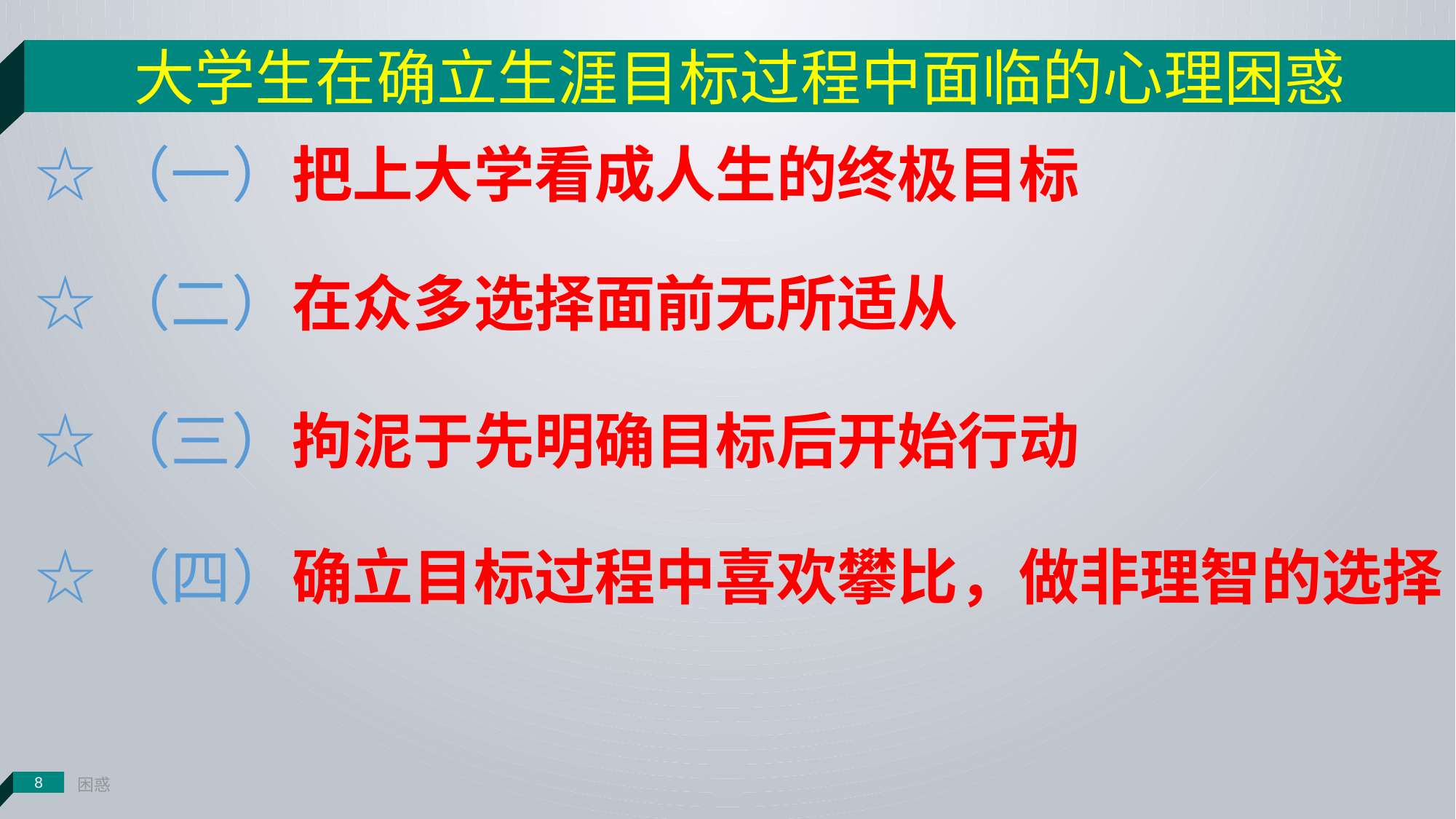

大学生在确立生涯目标过程中面临的心理困惑
☆（一）把上大学看成人生的终极目标
☆（二）在众多选择面前无所适从
☆（三）拘泥于先明确目标后开始行动
☆（四）确立目标过程中喜欢攀比，做非理智的选择
困惑

8